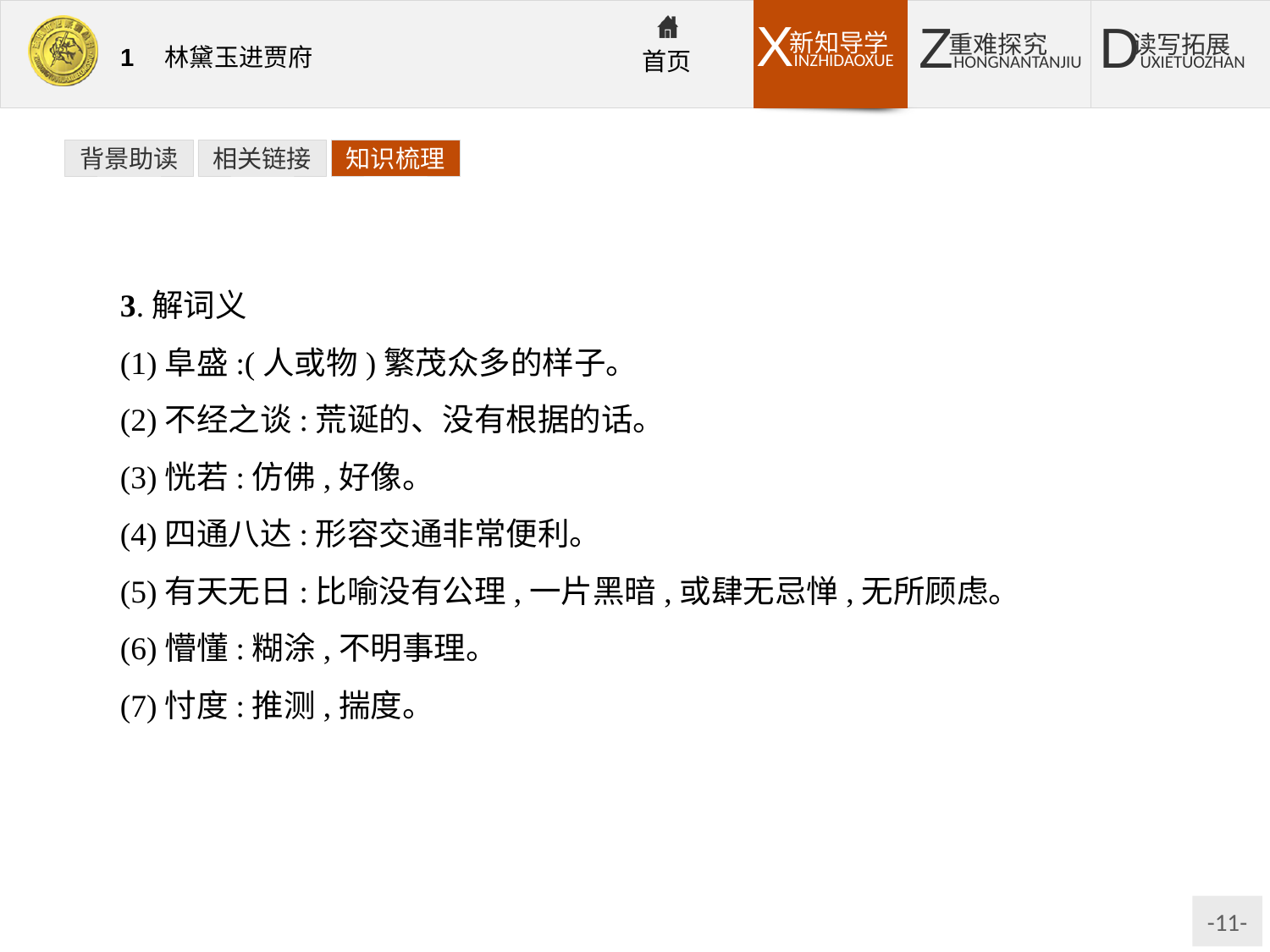

背景助读
相关链接
知识梳理
3.解词义
(1)阜盛:(人或物)繁茂众多的样子。
(2)不经之谈:荒诞的、没有根据的话。
(3)恍若:仿佛,好像。
(4)四通八达:形容交通非常便利。
(5)有天无日:比喻没有公理,一片黑暗,或肆无忌惮,无所顾虑。
(6)懵懂:糊涂,不明事理。
(7)忖度:推测,揣度。